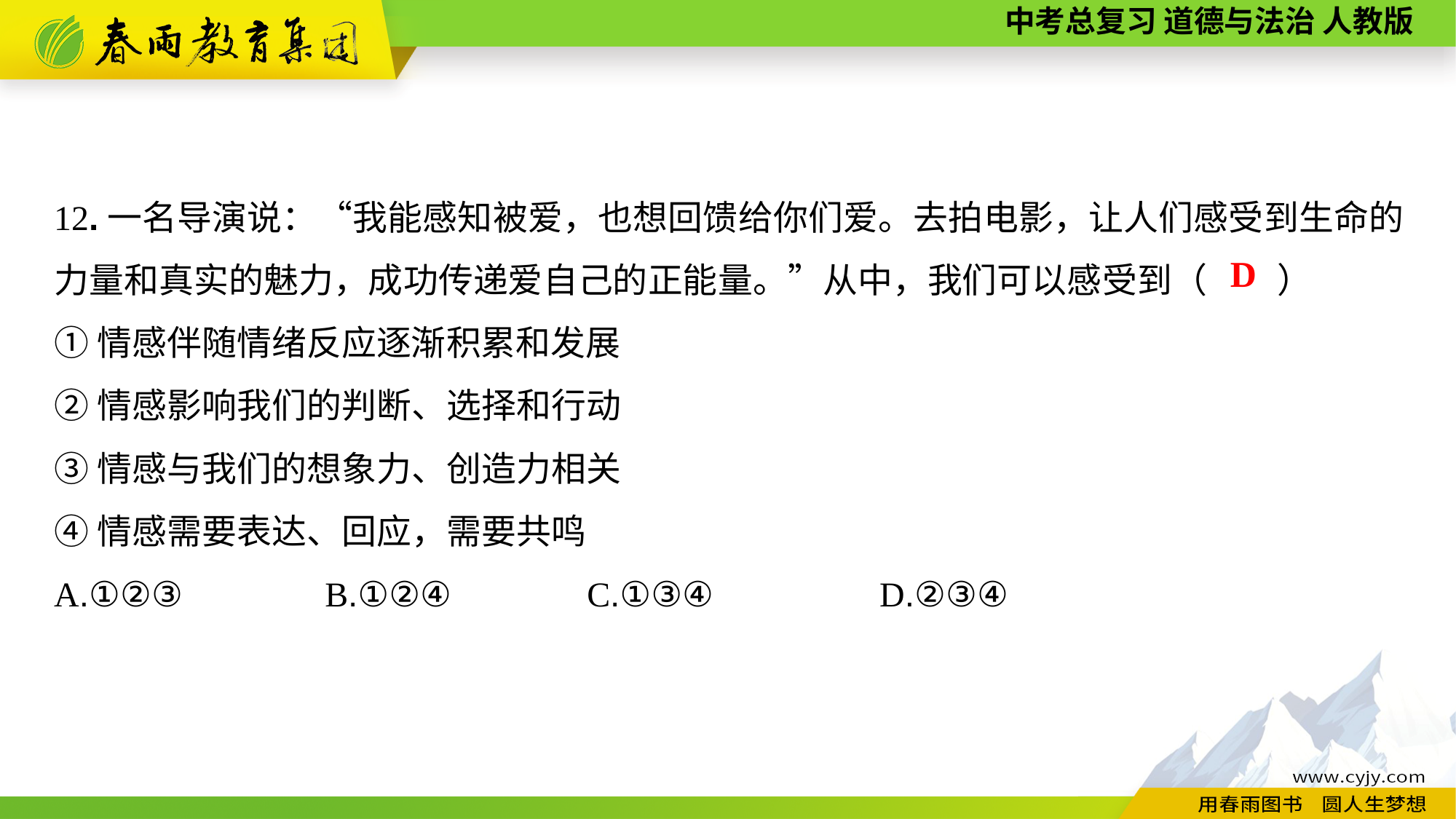

12.一名导演说：“我能感知被爱，也想回馈给你们爱。去拍电影，让人们感受到生命的力量和真实的魅力，成功传递爱自己的正能量。”从中，我们可以感受到（　　）
①情感伴随情绪反应逐渐积累和发展
②情感影响我们的判断、选择和行动
③情感与我们的想象力、创造力相关
④情感需要表达、回应，需要共鸣
A.①②③	      B.①②④	           C.①③④	       D.②③④
D